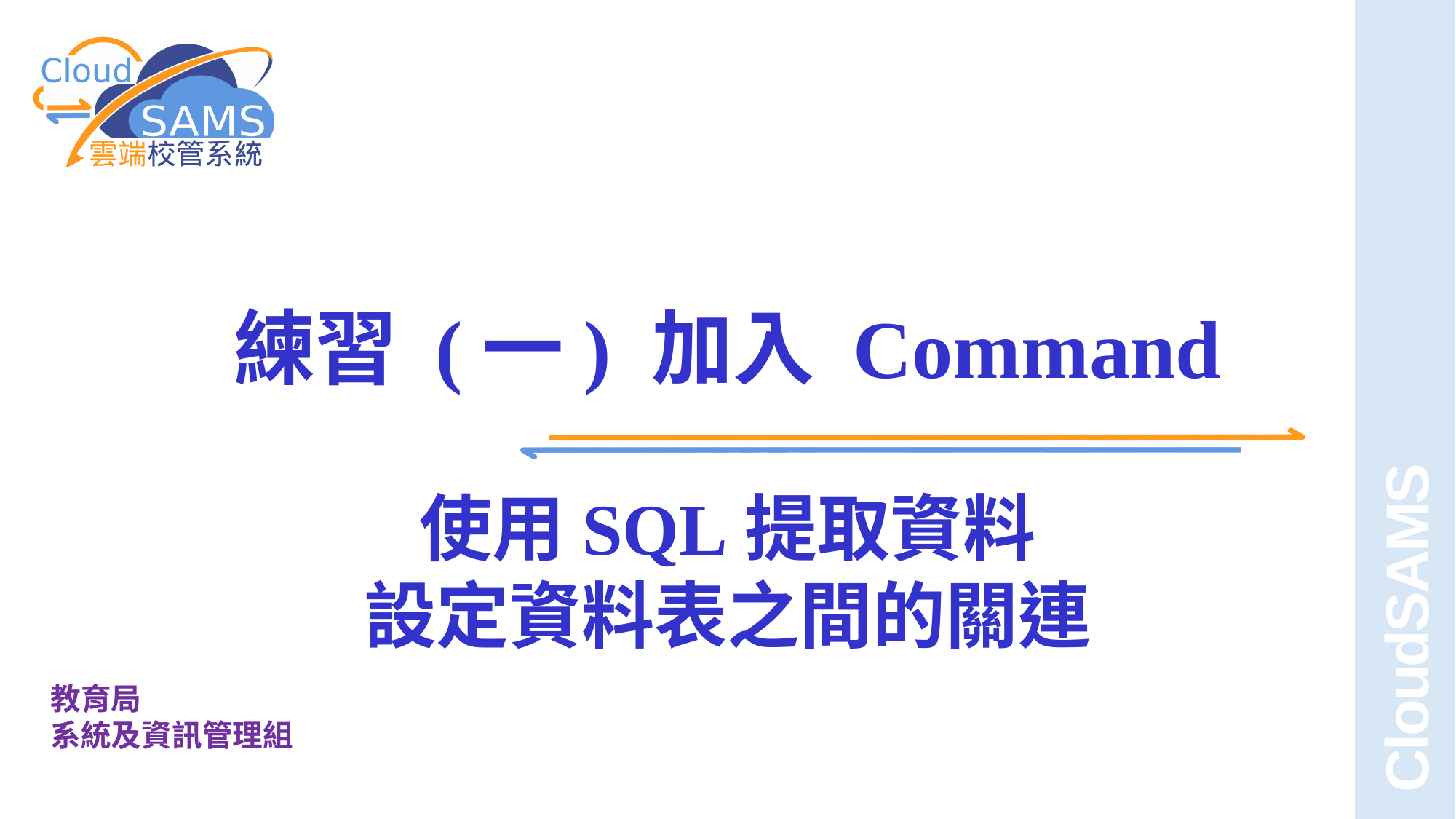

# 練習 (一) 加入 Command 使用SQL提取資料 設定資料表之間的關連